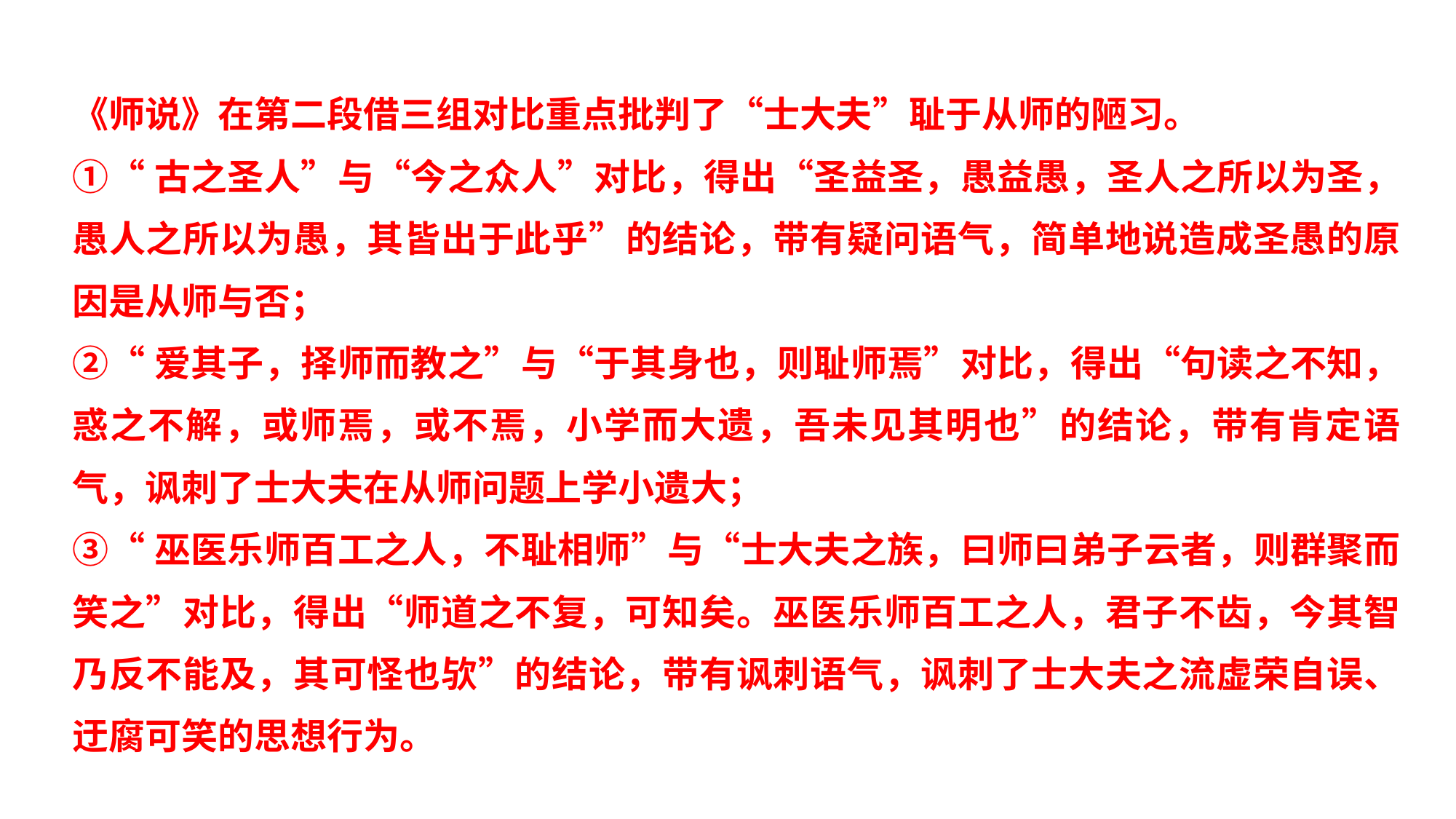

《师说》在第二段借三组对比重点批判了“士大夫”耻于从师的陋习。
①“古之圣人”与“今之众人”对比，得出“圣益圣，愚益愚，圣人之所以为圣，愚人之所以为愚，其皆出于此乎”的结论，带有疑问语气，简单地说造成圣愚的原因是从师与否；
②“爱其子，择师而教之”与“于其身也，则耻师焉”对比，得出“句读之不知，惑之不解，或师焉，或不焉，小学而大遗，吾未见其明也”的结论，带有肯定语气，讽刺了士大夫在从师问题上学小遗大；
③“巫医乐师百工之人，不耻相师”与“士大夫之族，曰师曰弟子云者，则群聚而笑之”对比，得出“师道之不复，可知矣。巫医乐师百工之人，君子不齿，今其智乃反不能及，其可怪也欤”的结论，带有讽刺语气，讽刺了士大夫之流虚荣自误、迂腐可笑的思想行为。